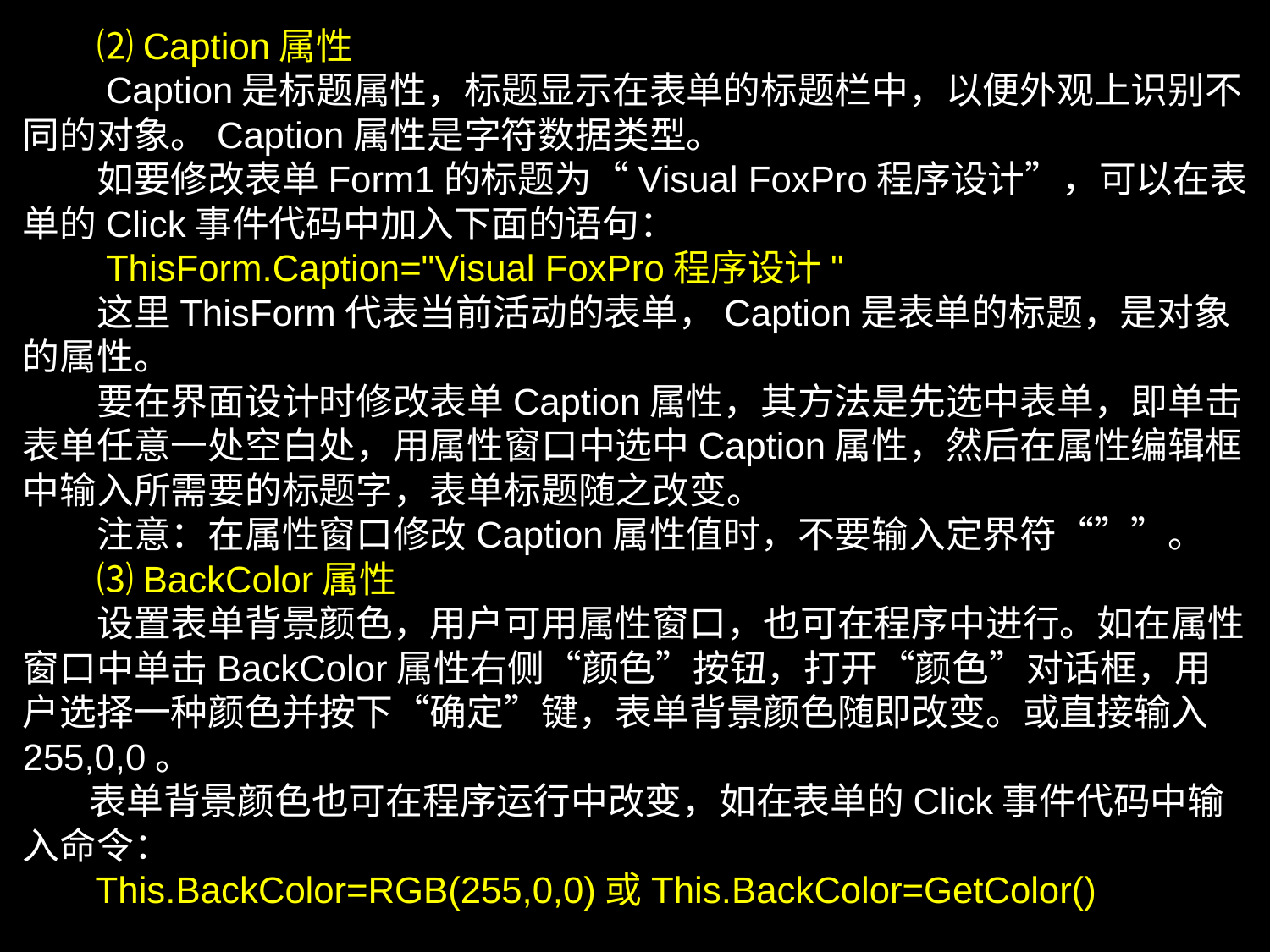

⑵Caption属性
　　Caption是标题属性，标题显示在表单的标题栏中，以便外观上识别不同的对象。Caption属性是字符数据类型。
　　如要修改表单Form1的标题为“Visual FoxPro程序设计”，可以在表单的Click事件代码中加入下面的语句：
　　ThisForm.Caption="Visual FoxPro程序设计"
　　这里ThisForm代表当前活动的表单，Caption是表单的标题，是对象的属性。
　　要在界面设计时修改表单Caption属性，其方法是先选中表单，即单击表单任意一处空白处，用属性窗口中选中Caption属性，然后在属性编辑框中输入所需要的标题字，表单标题随之改变。
　　注意：在属性窗口修改Caption属性值时，不要输入定界符“””。
　　⑶BackColor属性
　　设置表单背景颜色，用户可用属性窗口，也可在程序中进行。如在属性窗口中单击BackColor属性右侧“颜色”按钮，打开“颜色”对话框，用户选择一种颜色并按下“确定”键，表单背景颜色随即改变。或直接输入255,0,0。
       表单背景颜色也可在程序运行中改变，如在表单的Click事件代码中输入命令：
       This.BackColor=RGB(255,0,0)或This.BackColor=GetColor()